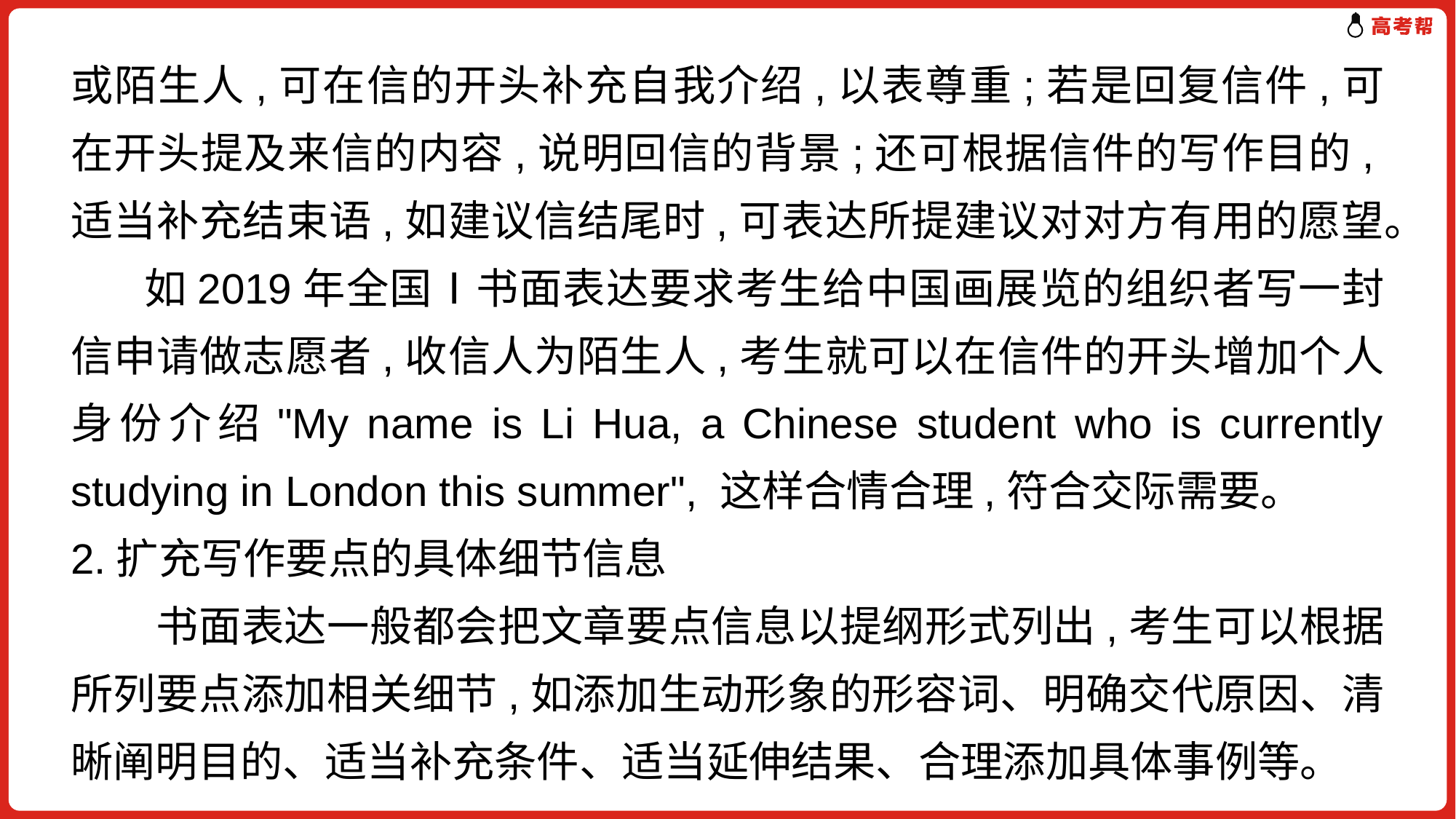

或陌生人,可在信的开头补充自我介绍,以表尊重;若是回复信件,可在开头提及来信的内容,说明回信的背景;还可根据信件的写作目的,适当补充结束语,如建议信结尾时,可表达所提建议对对方有用的愿望。
      如2019年全国Ⅰ书面表达要求考生给中国画展览的组织者写一封信申请做志愿者,收信人为陌生人,考生就可以在信件的开头增加个人身份介绍"My name is Li Hua, a Chinese student who is currently studying in London this summer", 这样合情合理,符合交际需要。
2.扩充写作要点的具体细节信息
　　书面表达一般都会把文章要点信息以提纲形式列出,考生可以根据所列要点添加相关细节,如添加生动形象的形容词、明确交代原因、清晰阐明目的、适当补充条件、适当延伸结果、合理添加具体事例等。